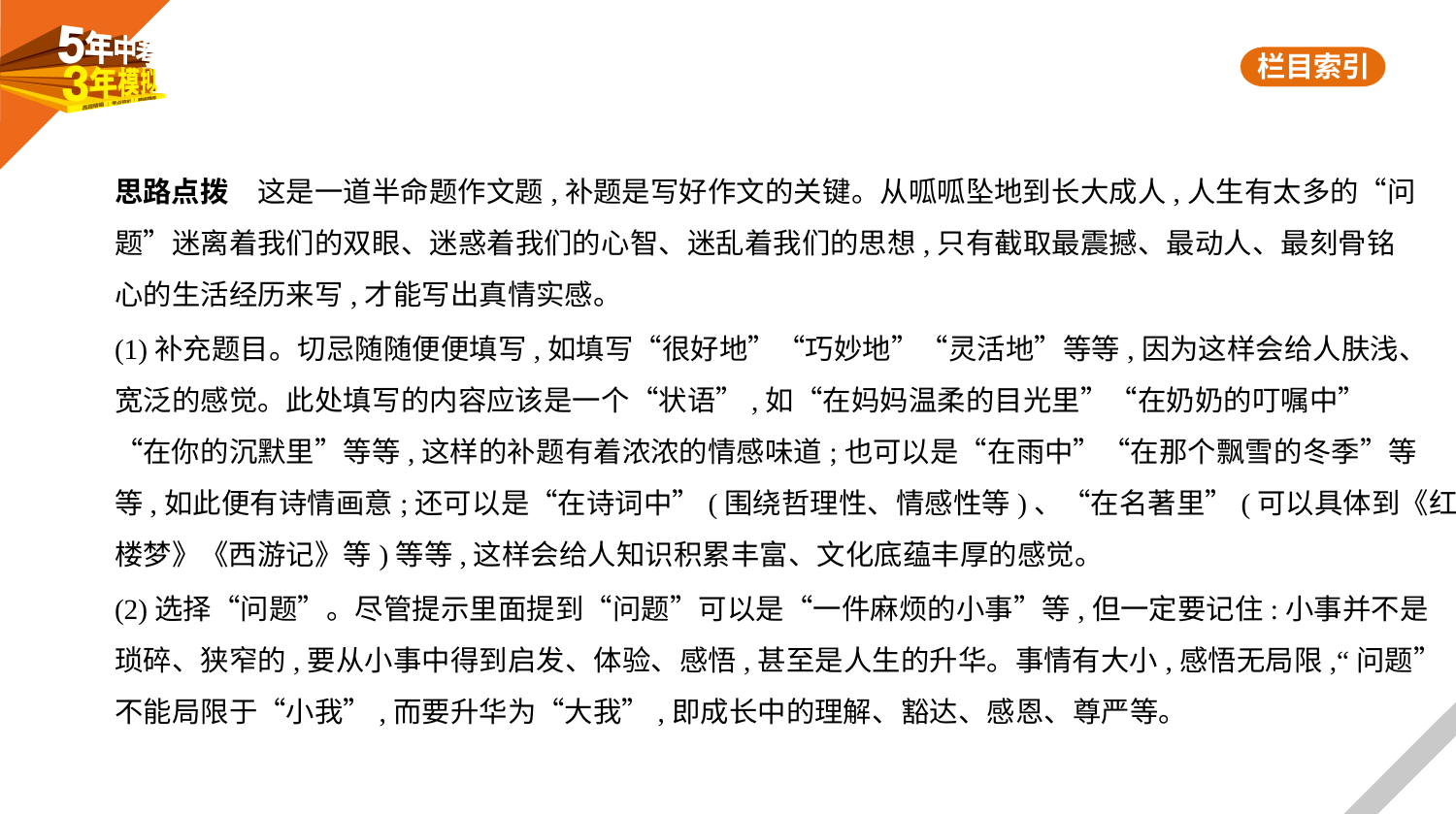

思路点拨　这是一道半命题作文题,补题是写好作文的关键。从呱呱坠地到长大成人,人生有太多的“问
题”迷离着我们的双眼、迷惑着我们的心智、迷乱着我们的思想,只有截取最震撼、最动人、最刻骨铭
心的生活经历来写,才能写出真情实感。
(1)补充题目。切忌随随便便填写,如填写“很好地”“巧妙地”“灵活地”等等,因为这样会给人肤浅、
宽泛的感觉。此处填写的内容应该是一个“状语”,如“在妈妈温柔的目光里”“在奶奶的叮嘱中”
“在你的沉默里”等等,这样的补题有着浓浓的情感味道;也可以是“在雨中”“在那个飘雪的冬季”等
等,如此便有诗情画意;还可以是“在诗词中”(围绕哲理性、情感性等)、“在名著里”(可以具体到《红
楼梦》《西游记》等)等等,这样会给人知识积累丰富、文化底蕴丰厚的感觉。
(2)选择“问题”。尽管提示里面提到“问题”可以是“一件麻烦的小事”等,但一定要记住:小事并不是
琐碎、狭窄的,要从小事中得到启发、体验、感悟,甚至是人生的升华。事情有大小,感悟无局限,“问题”
不能局限于“小我”,而要升华为“大我”,即成长中的理解、豁达、感恩、尊严等。